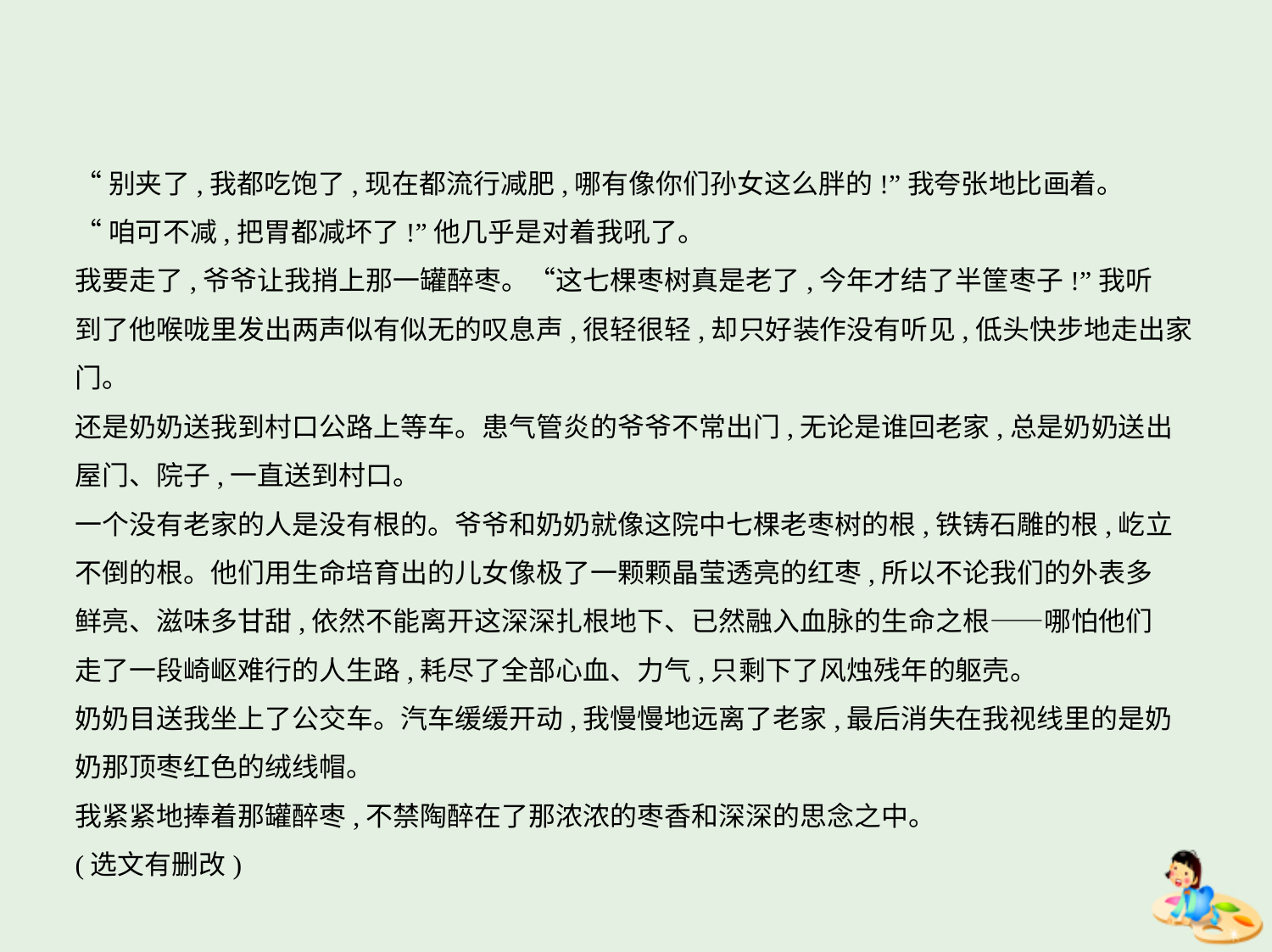

“别夹了,我都吃饱了,现在都流行减肥,哪有像你们孙女这么胖的!”我夸张地比画着。
“咱可不减,把胃都减坏了!”他几乎是对着我吼了。
我要走了,爷爷让我捎上那一罐醉枣。“这七棵枣树真是老了,今年才结了半筐枣子!”我听
到了他喉咙里发出两声似有似无的叹息声,很轻很轻,却只好装作没有听见,低头快步地走出家门。
还是奶奶送我到村口公路上等车。患气管炎的爷爷不常出门,无论是谁回老家,总是奶奶送出
屋门、院子,一直送到村口。
一个没有老家的人是没有根的。爷爷和奶奶就像这院中七棵老枣树的根,铁铸石雕的根,屹立
不倒的根。他们用生命培育出的儿女像极了一颗颗晶莹透亮的红枣,所以不论我们的外表多
鲜亮、滋味多甘甜,依然不能离开这深深扎根地下、已然融入血脉的生命之根——哪怕他们
走了一段崎岖难行的人生路,耗尽了全部心血、力气,只剩下了风烛残年的躯壳。
奶奶目送我坐上了公交车。汽车缓缓开动,我慢慢地远离了老家,最后消失在我视线里的是奶
奶那顶枣红色的绒线帽。
我紧紧地捧着那罐醉枣,不禁陶醉在了那浓浓的枣香和深深的思念之中。
(选文有删改)